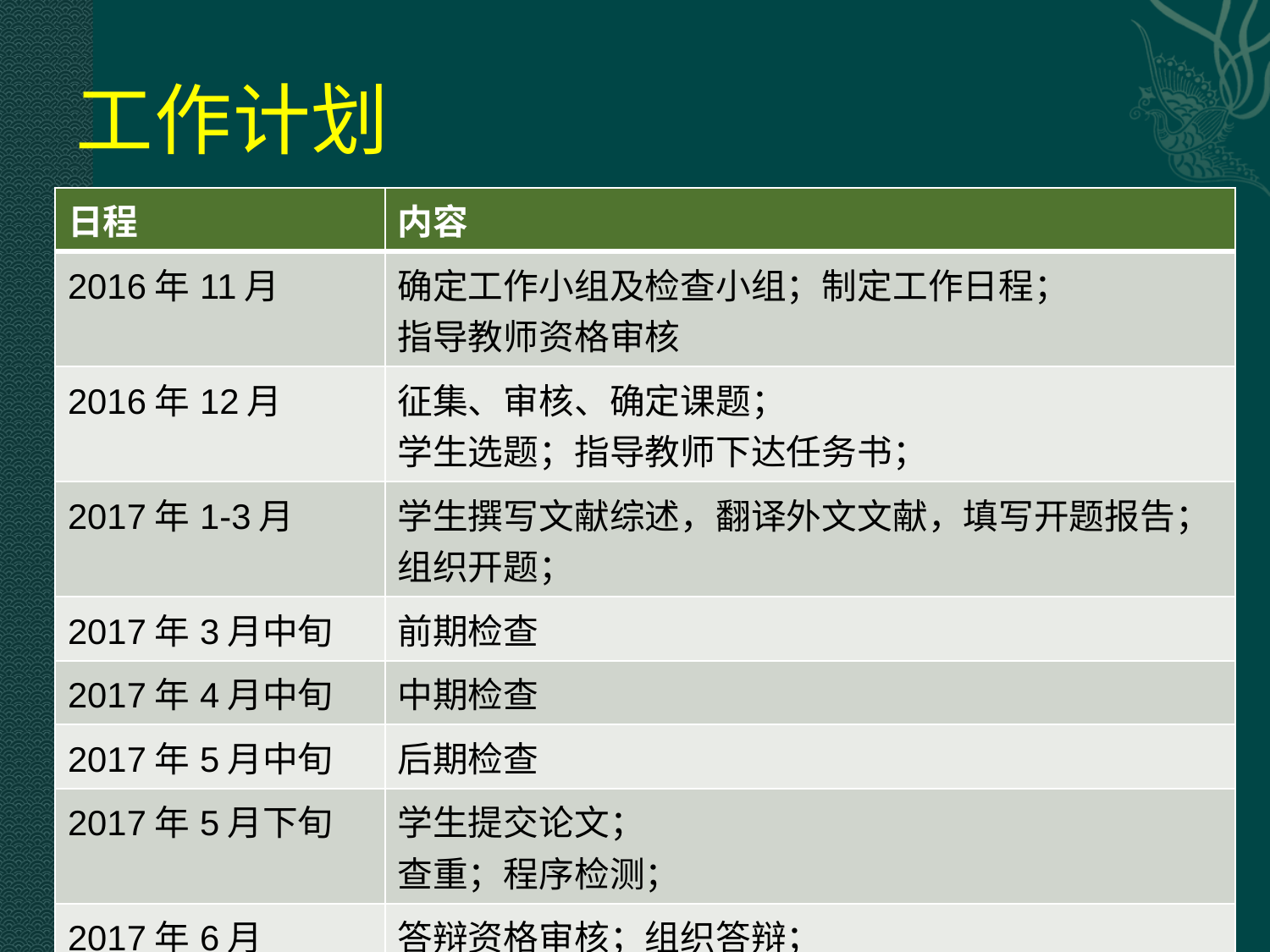

# 工作计划
| 日程 | 内容 |
| --- | --- |
| 2016年11月 | 确定工作小组及检查小组；制定工作日程； 指导教师资格审核 |
| 2016年12月 | 征集、审核、确定课题； 学生选题；指导教师下达任务书； |
| 2017年1-3月 | 学生撰写文献综述，翻译外文文献，填写开题报告； 组织开题； |
| 2017年3月中旬 | 前期检查 |
| 2017年4月中旬 | 中期检查 |
| 2017年5月中旬 | 后期检查 |
| 2017年5月下旬 | 学生提交论文； 查重；程序检测； |
| 2017年6月 | 答辩资格审核；组织答辩； 总结、归档材料 |